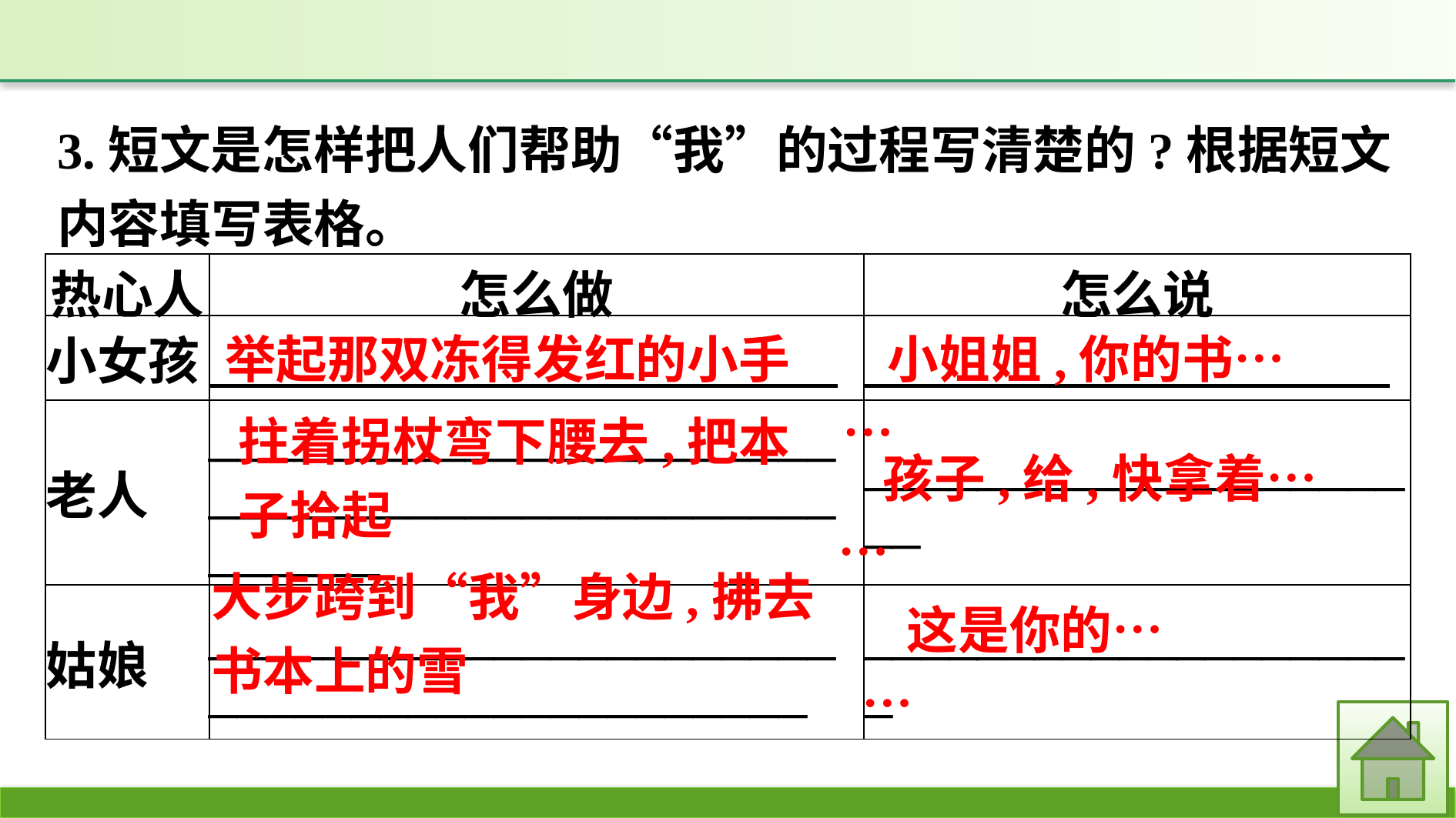

3.短文是怎样把人们帮助“我”的过程写清楚的?根据短文内容填写表格。
| 热心人 | 怎么做 | 怎么说 |
| --- | --- | --- |
| 小女孩 |  |  |
| 老人 | \_\_\_\_\_\_\_\_\_\_\_\_\_\_\_\_\_\_\_\_\_\_\_\_\_\_\_\_\_\_\_\_\_\_\_\_\_\_\_\_\_\_\_\_\_\_\_\_\_\_ | \_\_\_\_\_\_\_\_\_\_\_\_\_\_\_\_\_\_\_\_\_ |
| 姑娘 | \_\_\_\_\_\_\_\_\_\_\_\_\_\_\_\_\_\_\_\_\_\_\_\_\_\_\_\_\_\_\_\_\_\_\_\_\_\_\_\_\_\_\_ | \_\_\_\_\_\_\_\_\_\_\_\_\_\_\_\_\_\_\_\_ |
举起那双冻得发红的小手
小姐姐,你的书……
拄着拐杖弯下腰去,把本子拾起
孩子,给,快拿着……
大步跨到“我”身边,拂去书本上的雪
这是你的……